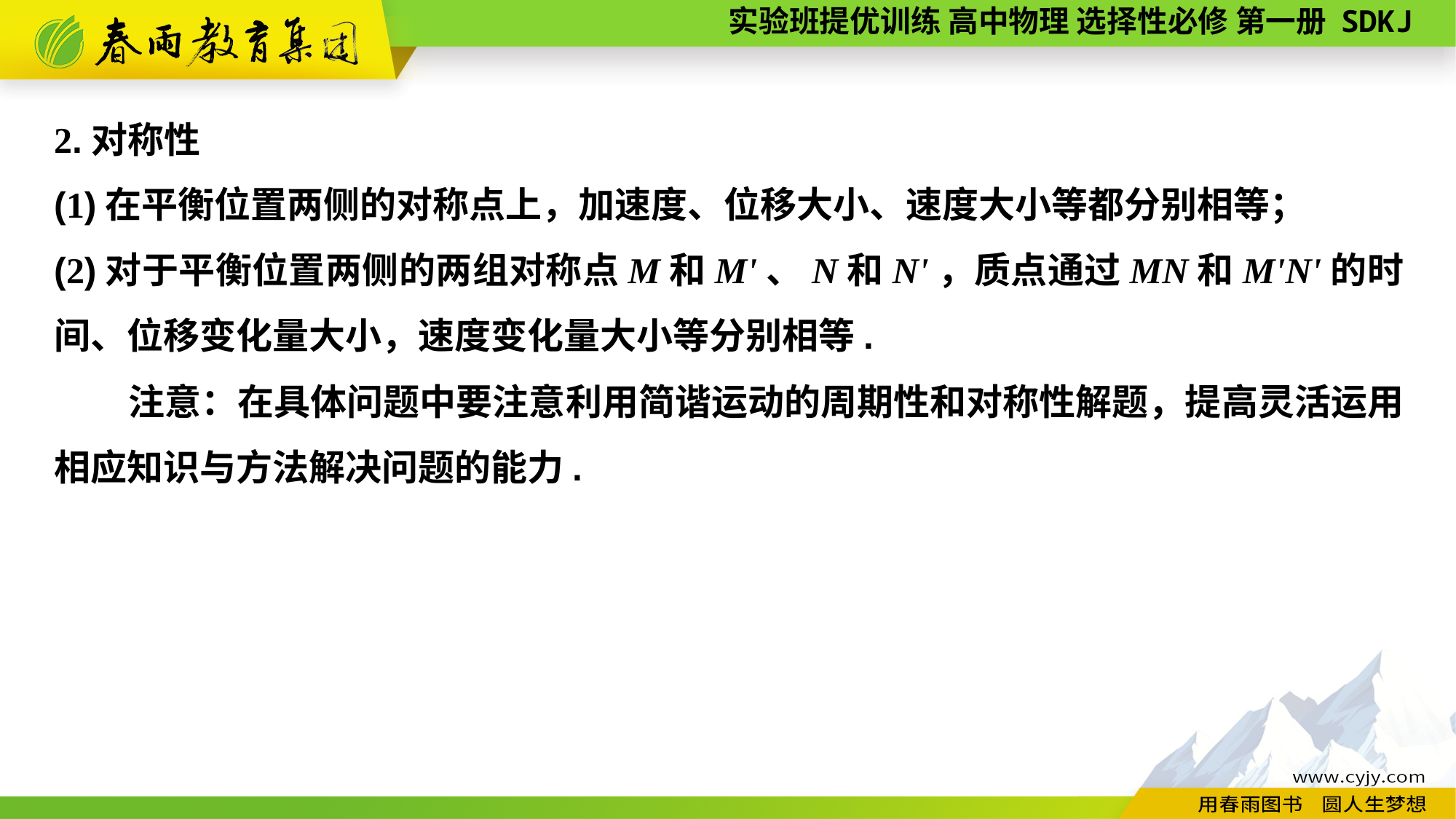

2.对称性
(1)在平衡位置两侧的对称点上，加速度、位移大小、速度大小等都分别相等；
(2)对于平衡位置两侧的两组对称点M和M'、N和N'，质点通过MN和M'N'的时间、位移变化量大小，速度变化量大小等分别相等.
注意：在具体问题中要注意利用简谐运动的周期性和对称性解题，提高灵活运用相应知识与方法解决问题的能力.